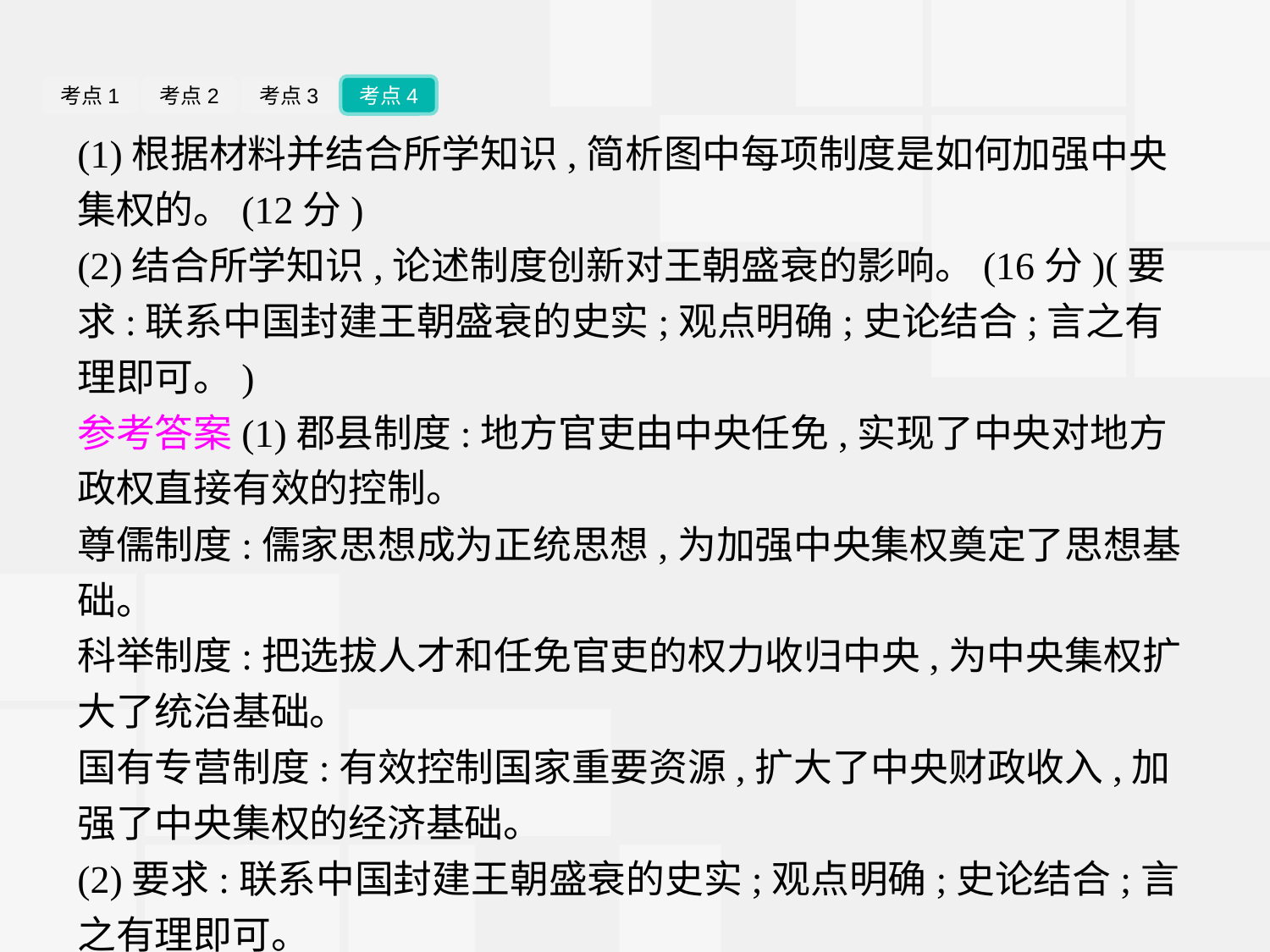

考点1
考点2
考点3
考点4
(1)根据材料并结合所学知识,简析图中每项制度是如何加强中央集权的。(12分)
(2)结合所学知识,论述制度创新对王朝盛衰的影响。(16分)(要求:联系中国封建王朝盛衰的史实;观点明确;史论结合;言之有理即可。)
参考答案(1)郡县制度:地方官吏由中央任免,实现了中央对地方政权直接有效的控制。
尊儒制度:儒家思想成为正统思想,为加强中央集权奠定了思想基础。
科举制度:把选拔人才和任免官吏的权力收归中央,为中央集权扩大了统治基础。
国有专营制度:有效控制国家重要资源,扩大了中央财政收入,加强了中央集权的经济基础。
(2)要求:联系中国封建王朝盛衰的史实;观点明确;史论结合;言之有理即可。